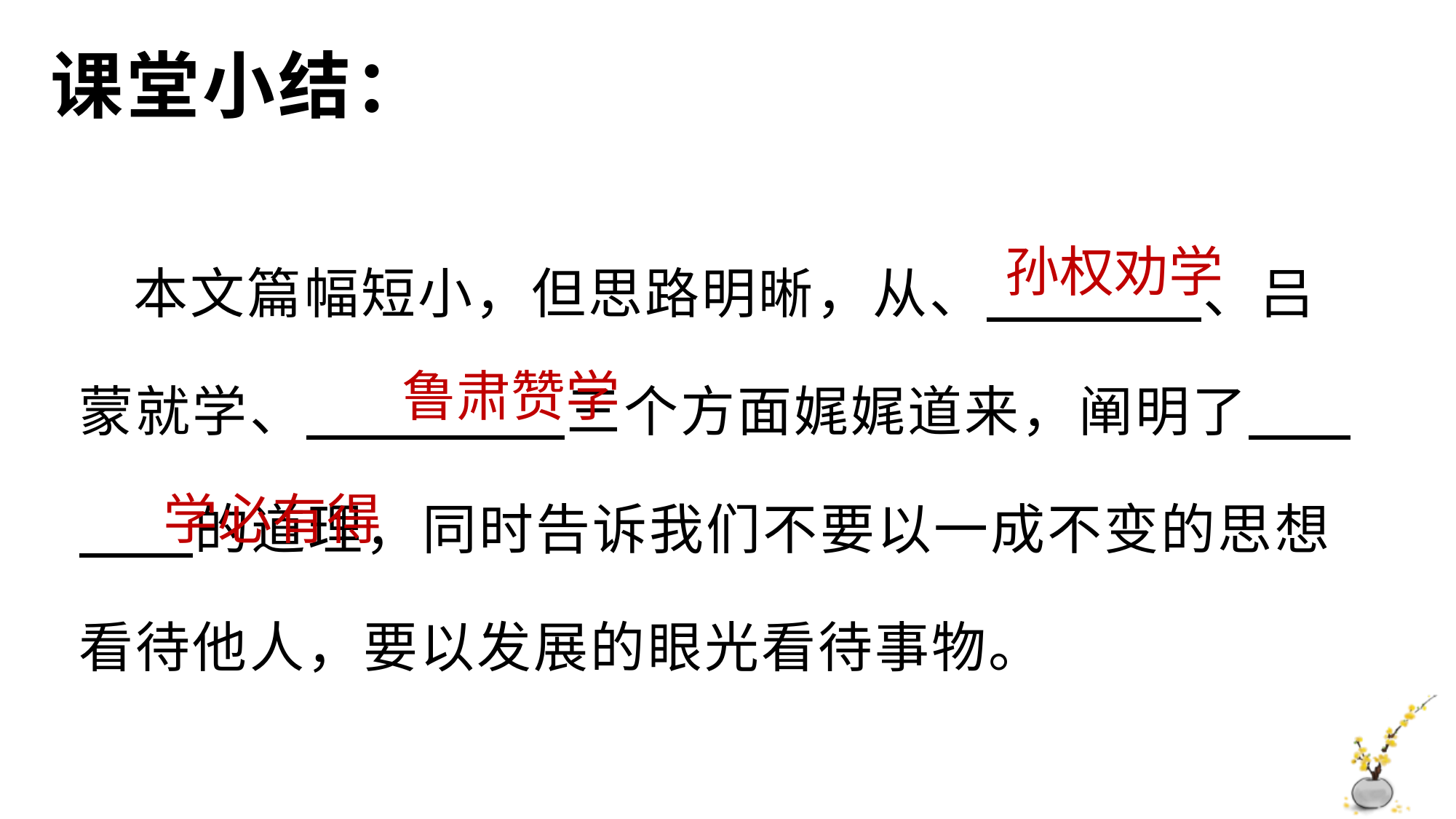

# 课堂小结：
本文篇幅短小，但思路明晰，从、               、吕蒙就学、                  三个方面娓娓道来，阐明了                的道理，同时告诉我们不要以一成不变的思想看待他人，要以发展的眼光看待事物。
孙权劝学
鲁肃赞学
学必有得